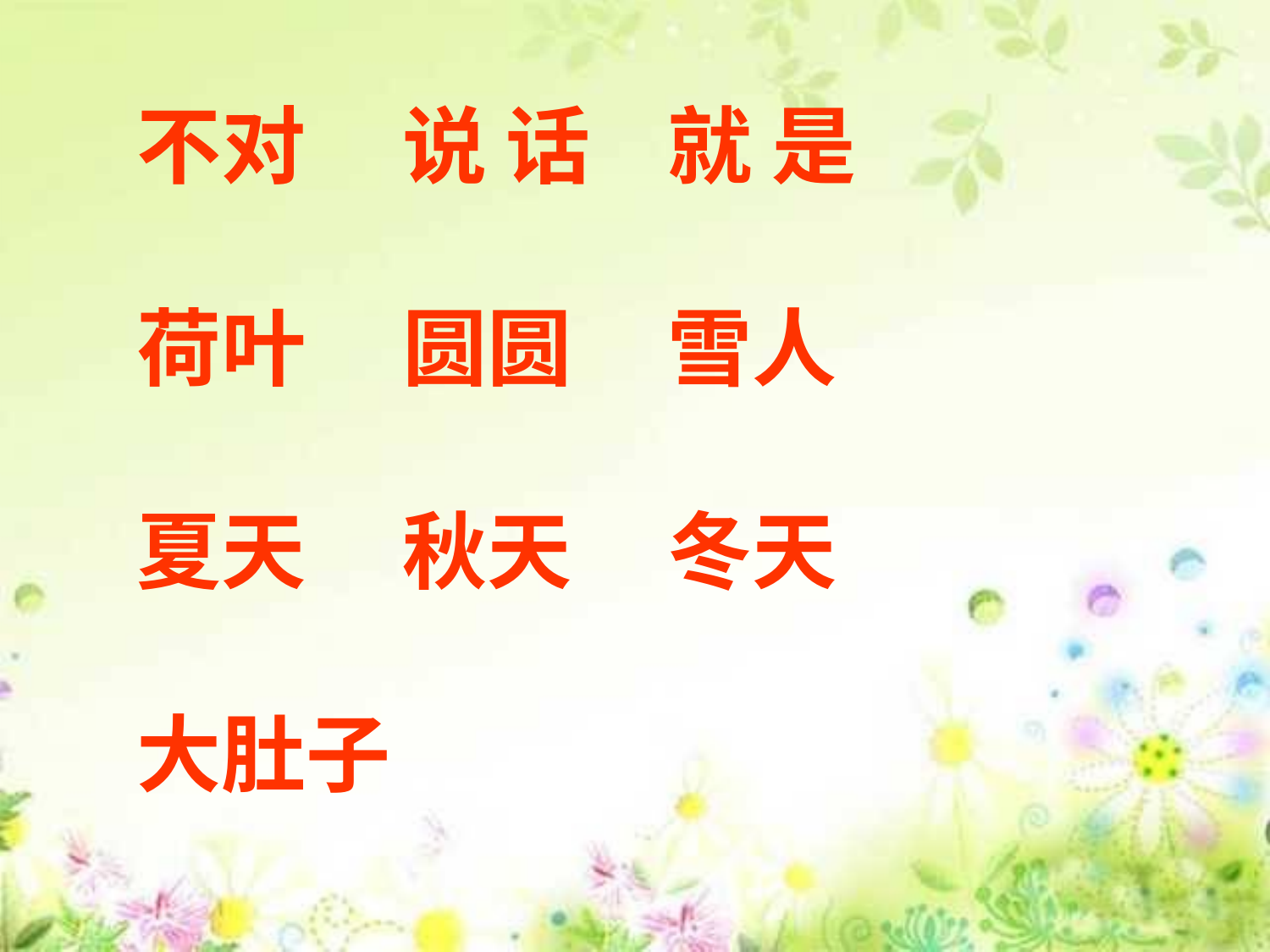

不对     说 话    就 是

 荷叶     圆圆     雪人

 夏天     秋天     冬天

 大肚子